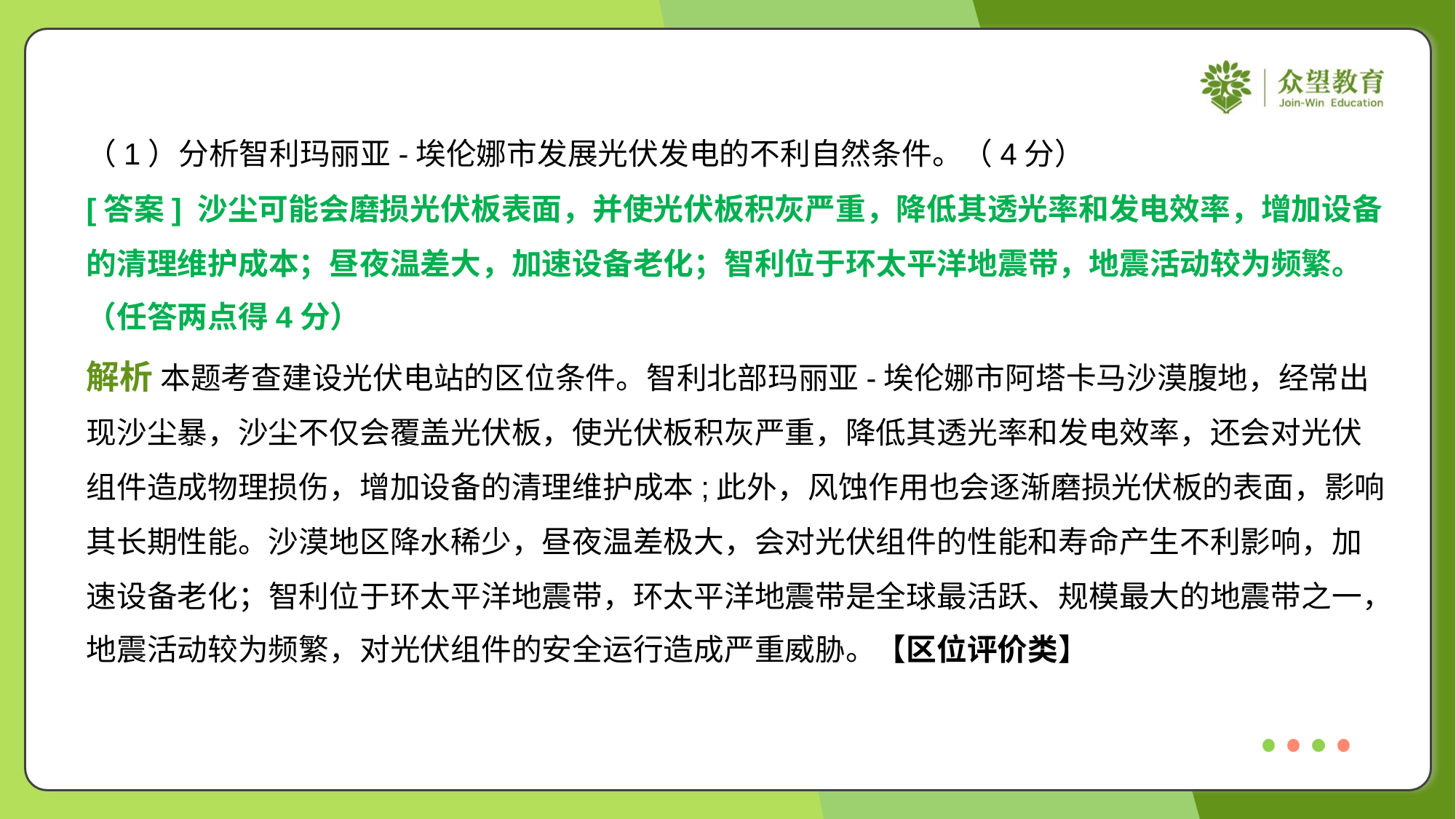

（1）分析智利玛丽亚-埃伦娜市发展光伏发电的不利自然条件。（4分）
[答案] 沙尘可能会磨损光伏板表面，并使光伏板积灰严重，降低其透光率和发电效率，增加设备
的清理维护成本；昼夜温差大，加速设备老化；智利位于环太平洋地震带，地震活动较为频繁。
（任答两点得4分）
解析 本题考查建设光伏电站的区位条件。智利北部玛丽亚-埃伦娜市阿塔卡马沙漠腹地，经常出
现沙尘暴，沙尘不仅会覆盖光伏板，使光伏板积灰严重，降低其透光率和发电效率，还会对光伏
组件造成物理损伤，增加设备的清理维护成本;此外，风蚀作用也会逐渐磨损光伏板的表面，影响
其长期性能。沙漠地区降水稀少，昼夜温差极大，会对光伏组件的性能和寿命产生不利影响，加
速设备老化；智利位于环太平洋地震带，环太平洋地震带是全球最活跃、规模最大的地震带之一，
地震活动较为频繁，对光伏组件的安全运行造成严重威胁。【区位评价类】